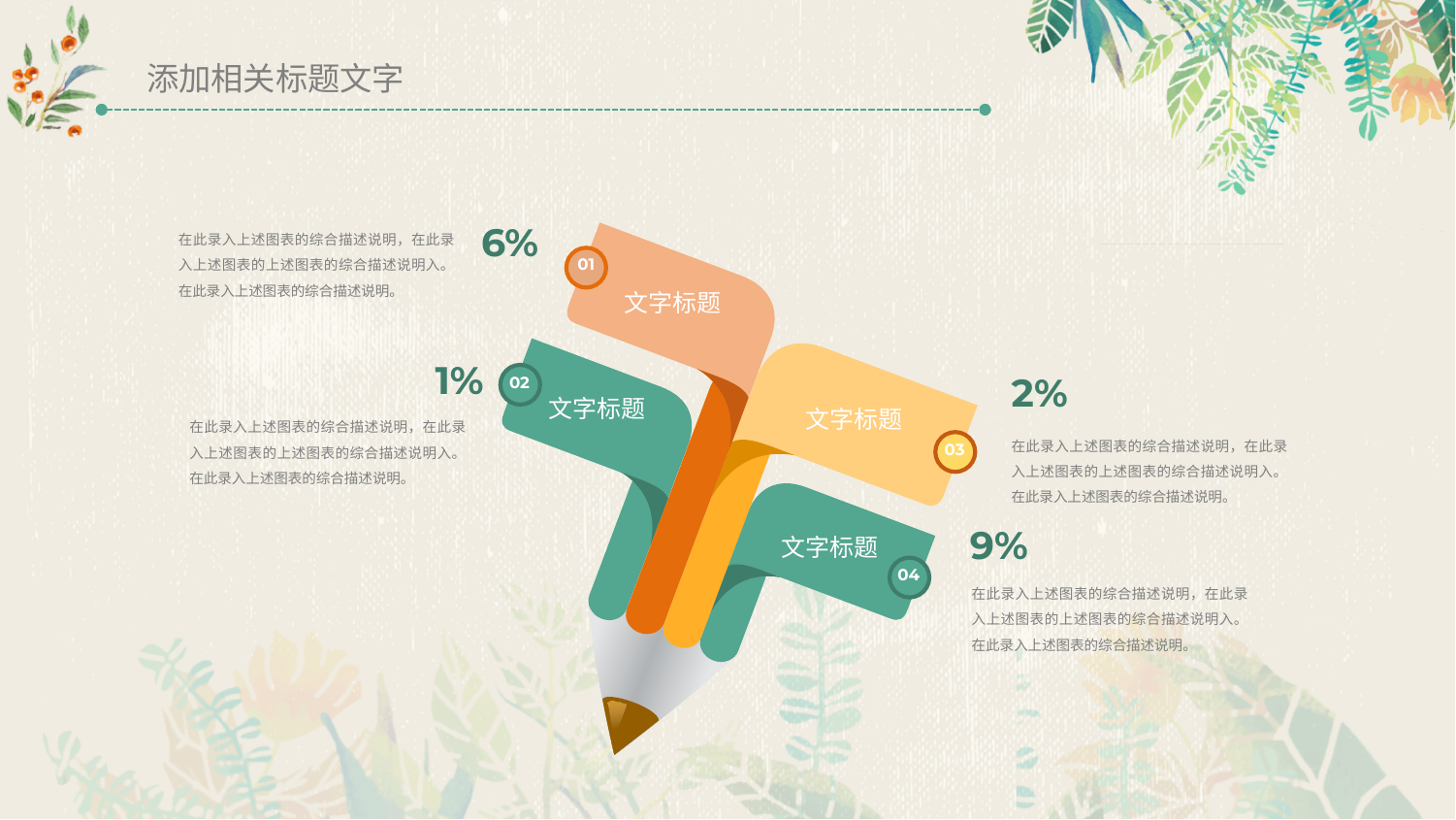

添加相关标题文字
6%
在此录入上述图表的综合描述说明，在此录入上述图表的上述图表的综合描述说明入。在此录入上述图表的综合描述说明。

01

文字标题
1%

2%

02
文字标题
文字标题
在此录入上述图表的综合描述说明，在此录入上述图表的上述图表的综合描述说明入。在此录入上述图表的综合描述说明。
在此录入上述图表的综合描述说明，在此录入上述图表的上述图表的综合描述说明入。在此录入上述图表的综合描述说明。

03

9%
文字标题

04
在此录入上述图表的综合描述说明，在此录入上述图表的上述图表的综合描述说明入。在此录入上述图表的综合描述说明。